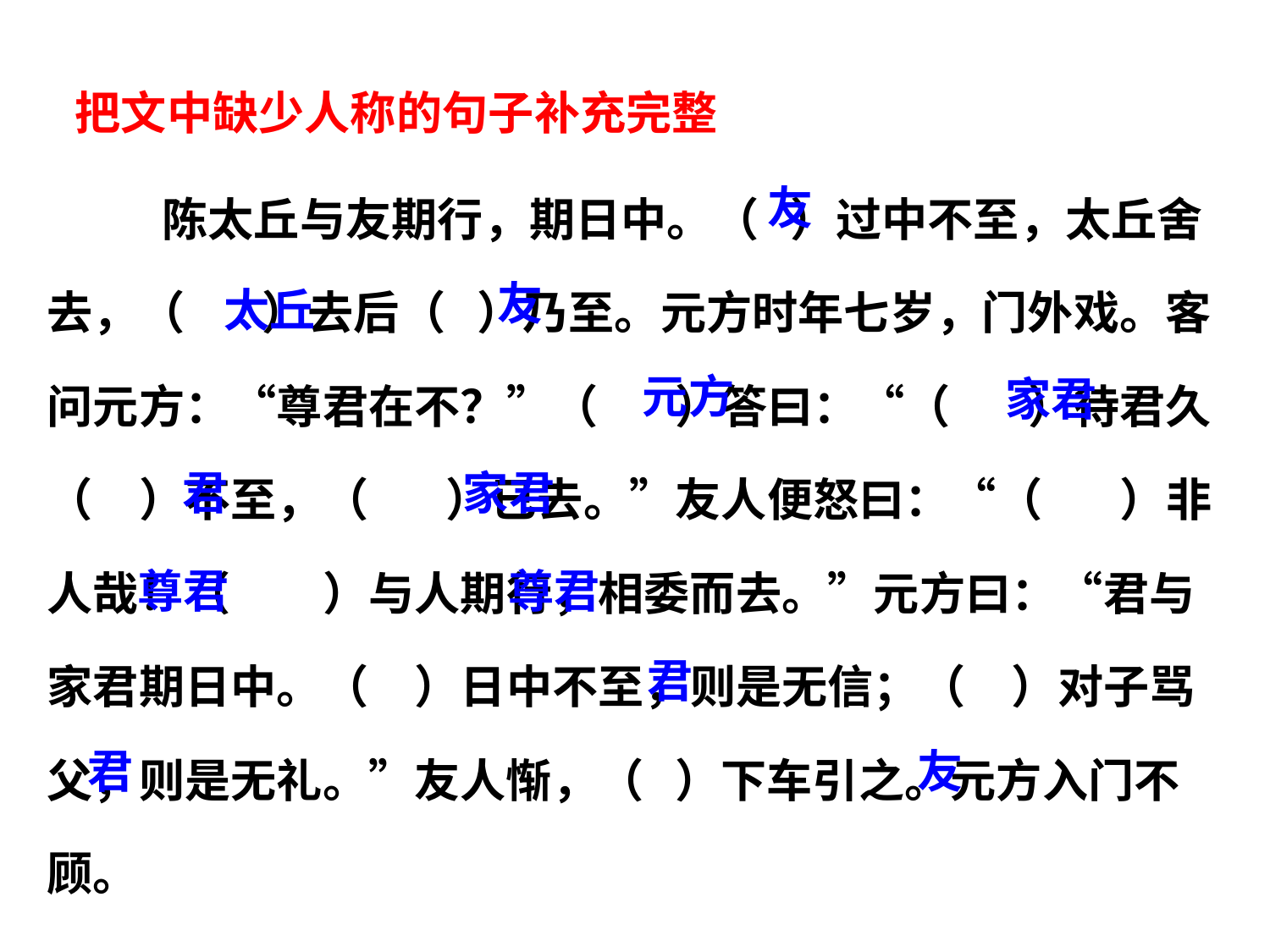

把文中缺少人称的句子补充完整
          陈太丘与友期行，期日中。（   ）过中不至，太丘舍去，（   　）去后（   ）乃至。元方时年七岁，门外戏。客问元方：“尊君在不？”（   　）答曰：“（   　）待君久（　）不至，（   　）已去。”友人便怒曰：“（   　）非人哉！（　　）与人期行，相委而去。”元方曰：“君与家君期日中。（　）日中不至，则是无信；（　）对子骂父，则是无礼。”友人惭，（   ）下车引之。元方入门不顾。
友
友
太丘
元方
家君
君
家君
尊君
尊君
君
君
友